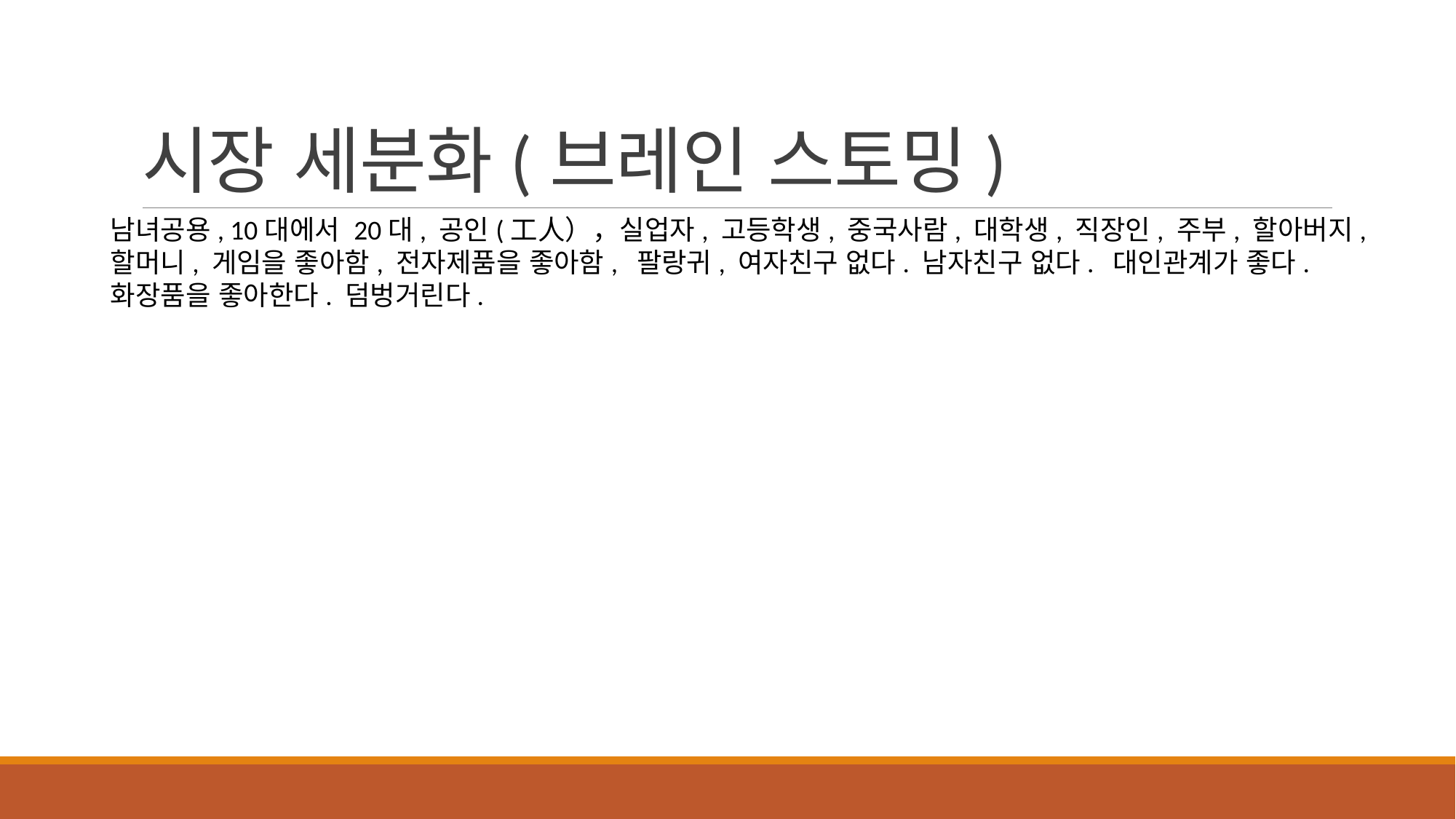

# 시장 세분화(브레인 스토밍)
남녀공용, 10대에서 20대, 공인(工人），실업자, 고등학생, 중국사람, 대학생, 직장인, 주부, 할아버지,할머니, 게임을 좋아함, 전자제품을 좋아함,  팔랑귀, 여자친구 없다. 남자친구 없다.  대인관계가 좋다. 화장품을 좋아한다. 덤벙거린다.